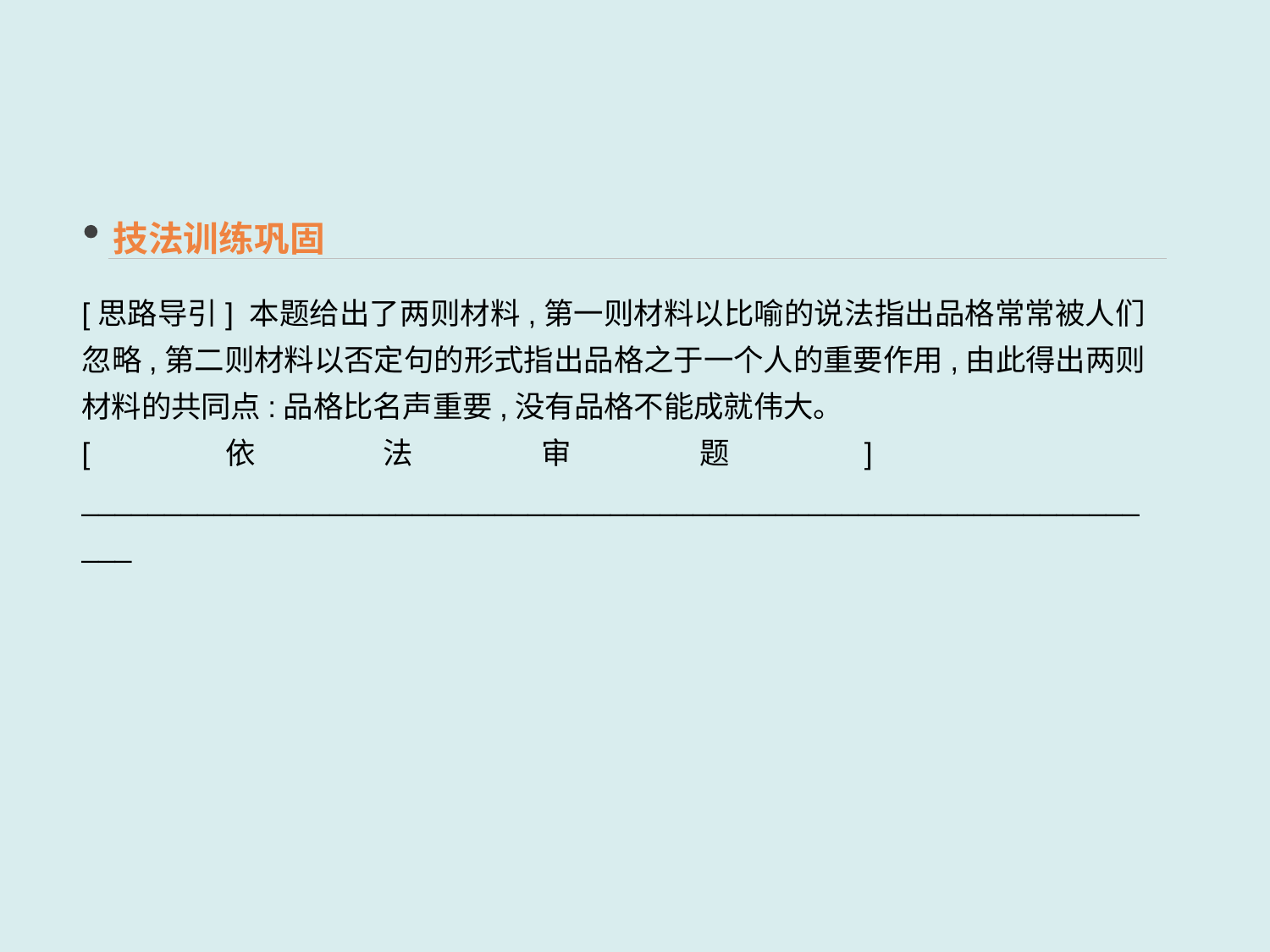

技法训练巩固

[思路导引] 本题给出了两则材料,第一则材料以比喻的说法指出品格常常被人们忽略,第二则材料以否定句的形式指出品格之于一个人的重要作用,由此得出两则材料的共同点:品格比名声重要,没有品格不能成就伟大。
[依法审题]   ___________________________________________________________________